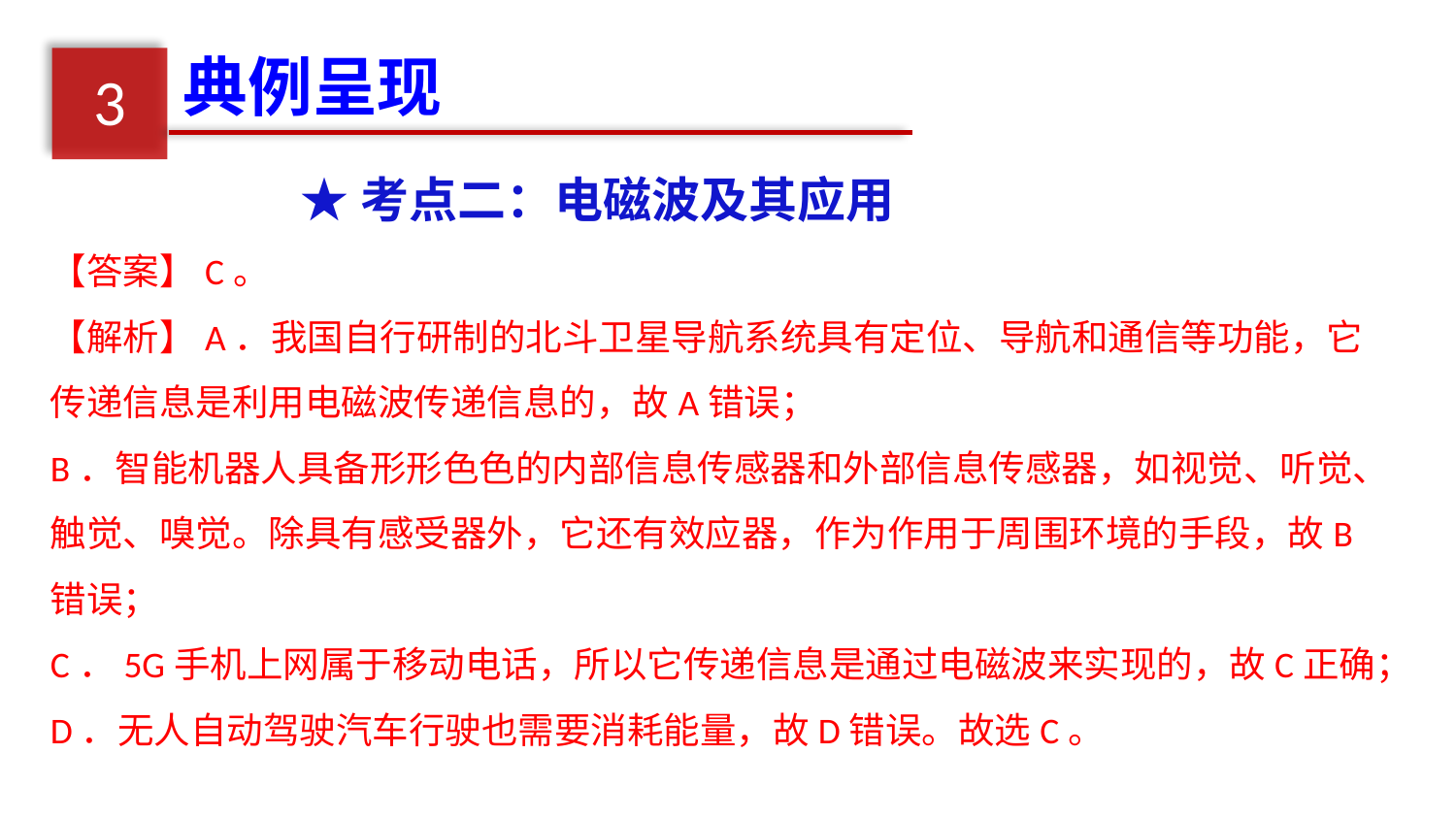

典例呈现

3
★考点二：电磁波及其应用
【答案】C。
【解析】A．我国自行研制的北斗卫星导航系统具有定位、导航和通信等功能，它传递信息是利用电磁波传递信息的，故A错误；
B．智能机器人具备形形色色的内部信息传感器和外部信息传感器，如视觉、听觉、触觉、嗅觉。除具有感受器外，它还有效应器，作为作用于周围环境的手段，故B错误；
C．5G手机上网属于移动电话，所以它传递信息是通过电磁波来实现的，故C正确；
D．无人自动驾驶汽车行驶也需要消耗能量，故D错误。故选C。